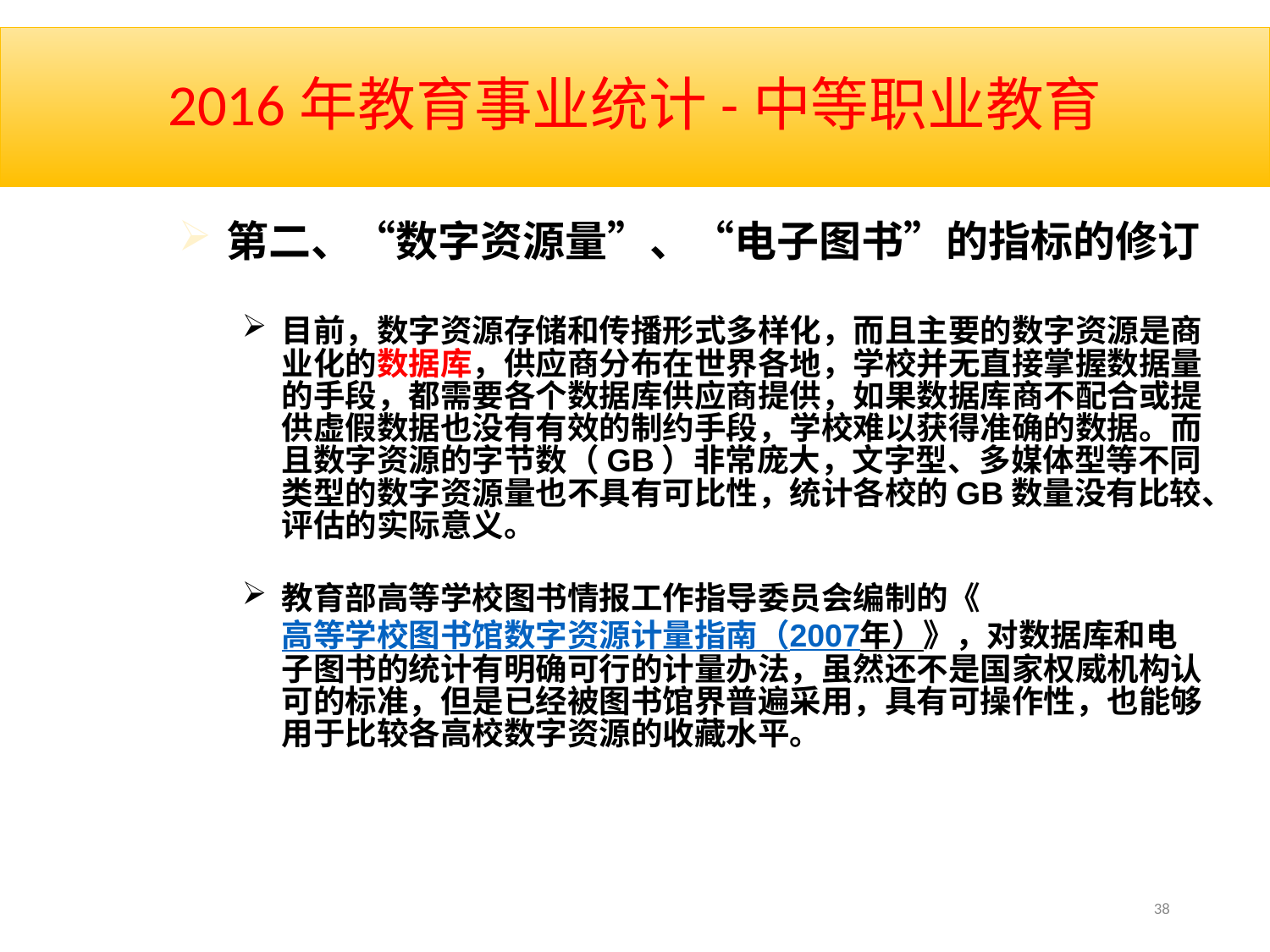

# 2016年教育事业统计-中等职业教育
第二、“数字资源量”、“电子图书”的指标的修订

目前，数字资源存储和传播形式多样化，而且主要的数字资源是商业化的数据库，供应商分布在世界各地，学校并无直接掌握数据量的手段，都需要各个数据库供应商提供，如果数据库商不配合或提供虚假数据也没有有效的制约手段，学校难以获得准确的数据。而且数字资源的字节数（GB）非常庞大，文字型、多媒体型等不同类型的数字资源量也不具有可比性，统计各校的GB数量没有比较、评估的实际意义。

教育部高等学校图书情报工作指导委员会编制的《高等学校图书馆数字资源计量指南（2007年）》，对数据库和电子图书的统计有明确可行的计量办法，虽然还不是国家权威机构认可的标准，但是已经被图书馆界普遍采用，具有可操作性，也能够用于比较各高校数字资源的收藏水平。

38